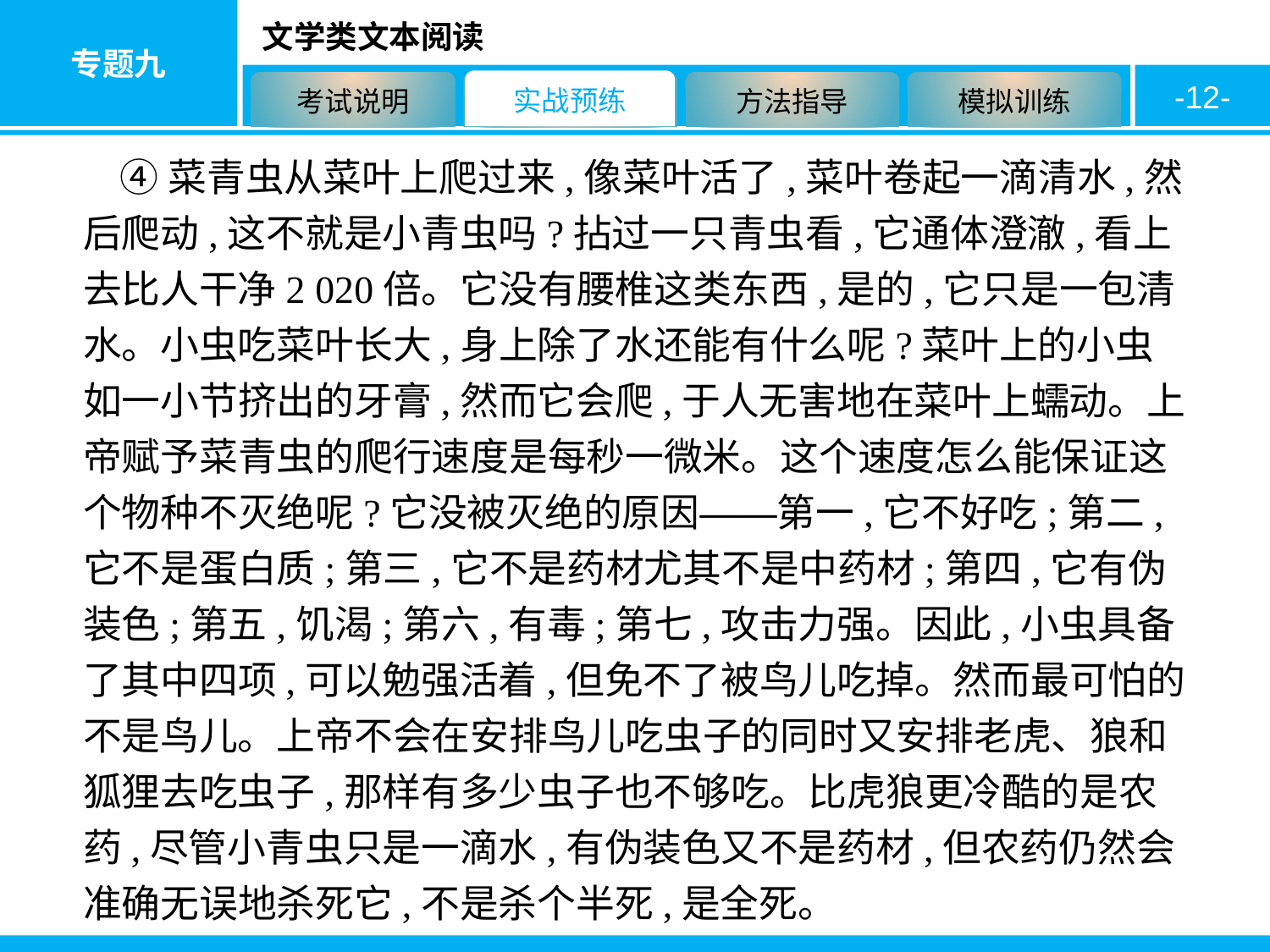

-12-
④菜青虫从菜叶上爬过来,像菜叶活了,菜叶卷起一滴清水,然后爬动,这不就是小青虫吗?拈过一只青虫看,它通体澄澈,看上去比人干净2 020倍。它没有腰椎这类东西,是的,它只是一包清水。小虫吃菜叶长大,身上除了水还能有什么呢?菜叶上的小虫如一小节挤出的牙膏,然而它会爬,于人无害地在菜叶上蠕动。上帝赋予菜青虫的爬行速度是每秒一微米。这个速度怎么能保证这个物种不灭绝呢?它没被灭绝的原因——第一,它不好吃;第二,它不是蛋白质;第三,它不是药材尤其不是中药材;第四,它有伪装色;第五,饥渴;第六,有毒;第七,攻击力强。因此,小虫具备了其中四项,可以勉强活着,但免不了被鸟儿吃掉。然而最可怕的不是鸟儿。上帝不会在安排鸟儿吃虫子的同时又安排老虎、狼和狐狸去吃虫子,那样有多少虫子也不够吃。比虎狼更冷酷的是农药,尽管小青虫只是一滴水,有伪装色又不是药材,但农药仍然会准确无误地杀死它,不是杀个半死,是全死。